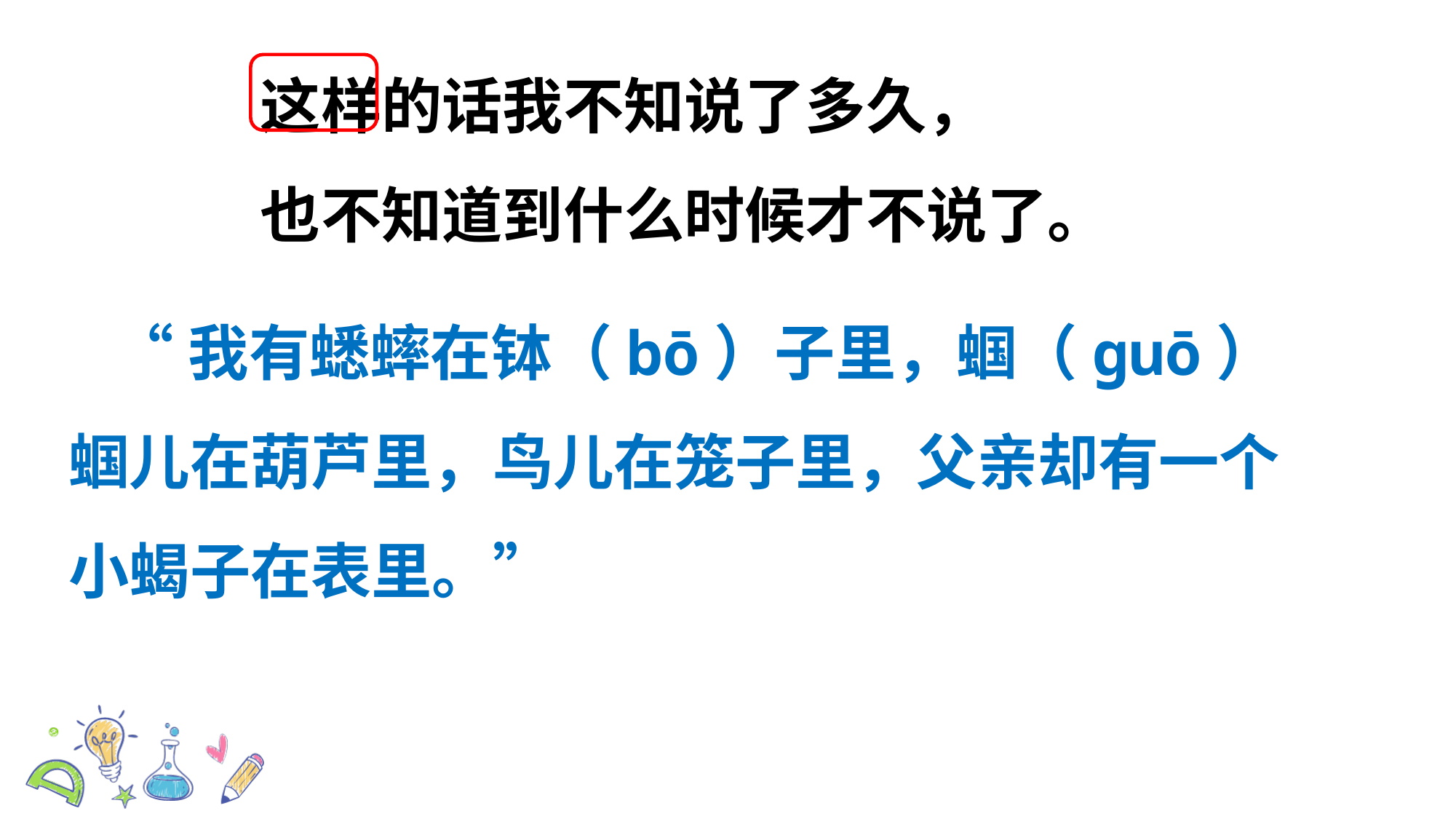

这样的话我不知说了多久，
也不知道到什么时候才不说了。

    “我有蟋蟀在钵（bō）子里，蝈（guō）蝈儿在葫芦里，鸟儿在笼子里，父亲却有一个小蝎子在表里。”